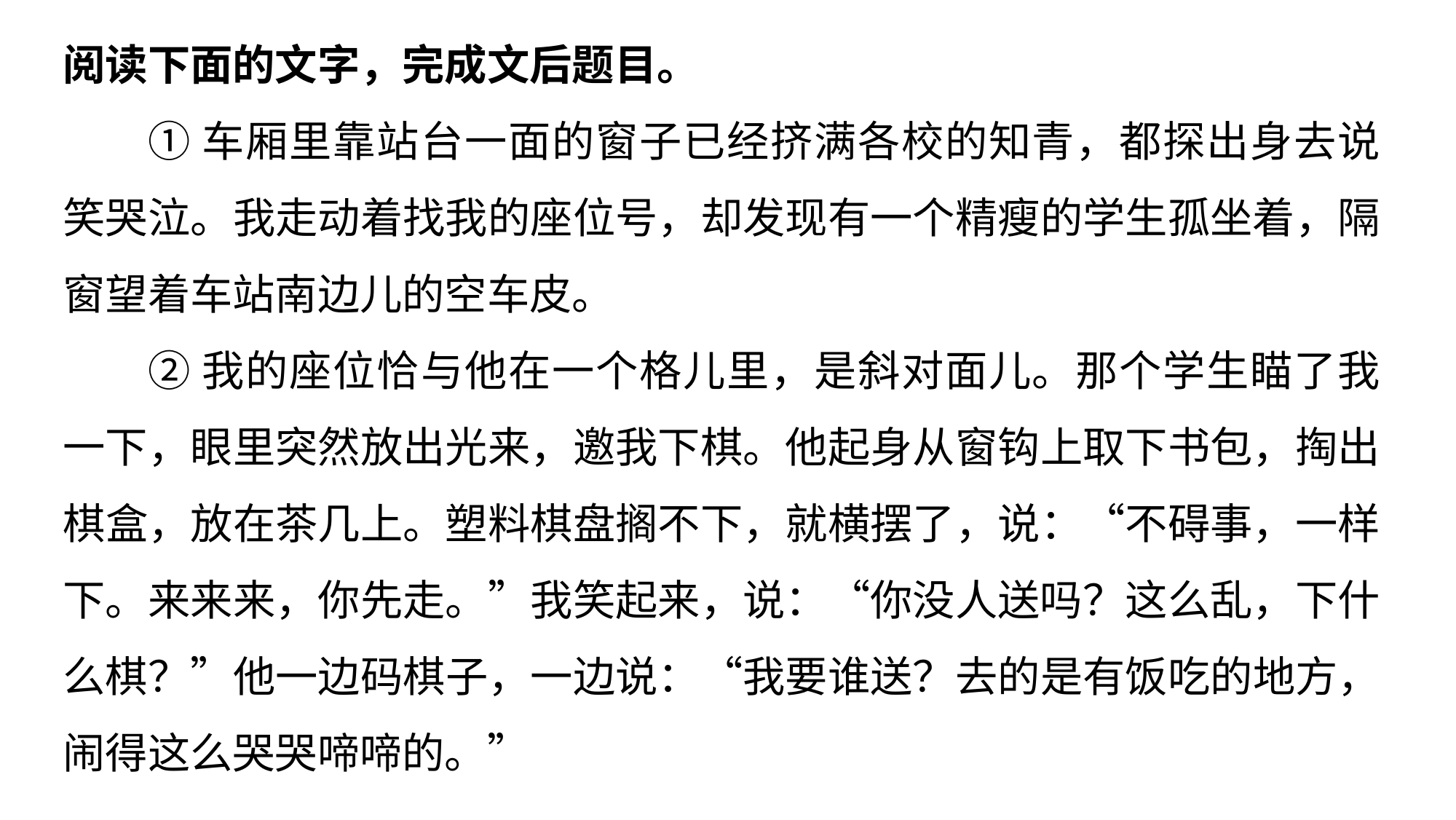

阅读下面的文字，完成文后题目。
①车厢里靠站台一面的窗子已经挤满各校的知青，都探出身去说笑哭泣。我走动着找我的座位号，却发现有一个精瘦的学生孤坐着，隔窗望着车站南边儿的空车皮。
②我的座位恰与他在一个格儿里，是斜对面儿。那个学生瞄了我一下，眼里突然放出光来，邀我下棋。他起身从窗钩上取下书包，掏出棋盒，放在茶几上。塑料棋盘搁不下，就横摆了，说：“不碍事，一样下。来来来，你先走。”我笑起来，说：“你没人送吗？这么乱，下什么棋？”他一边码棋子，一边说：“我要谁送？去的是有饭吃的地方，闹得这么哭哭啼啼的。”